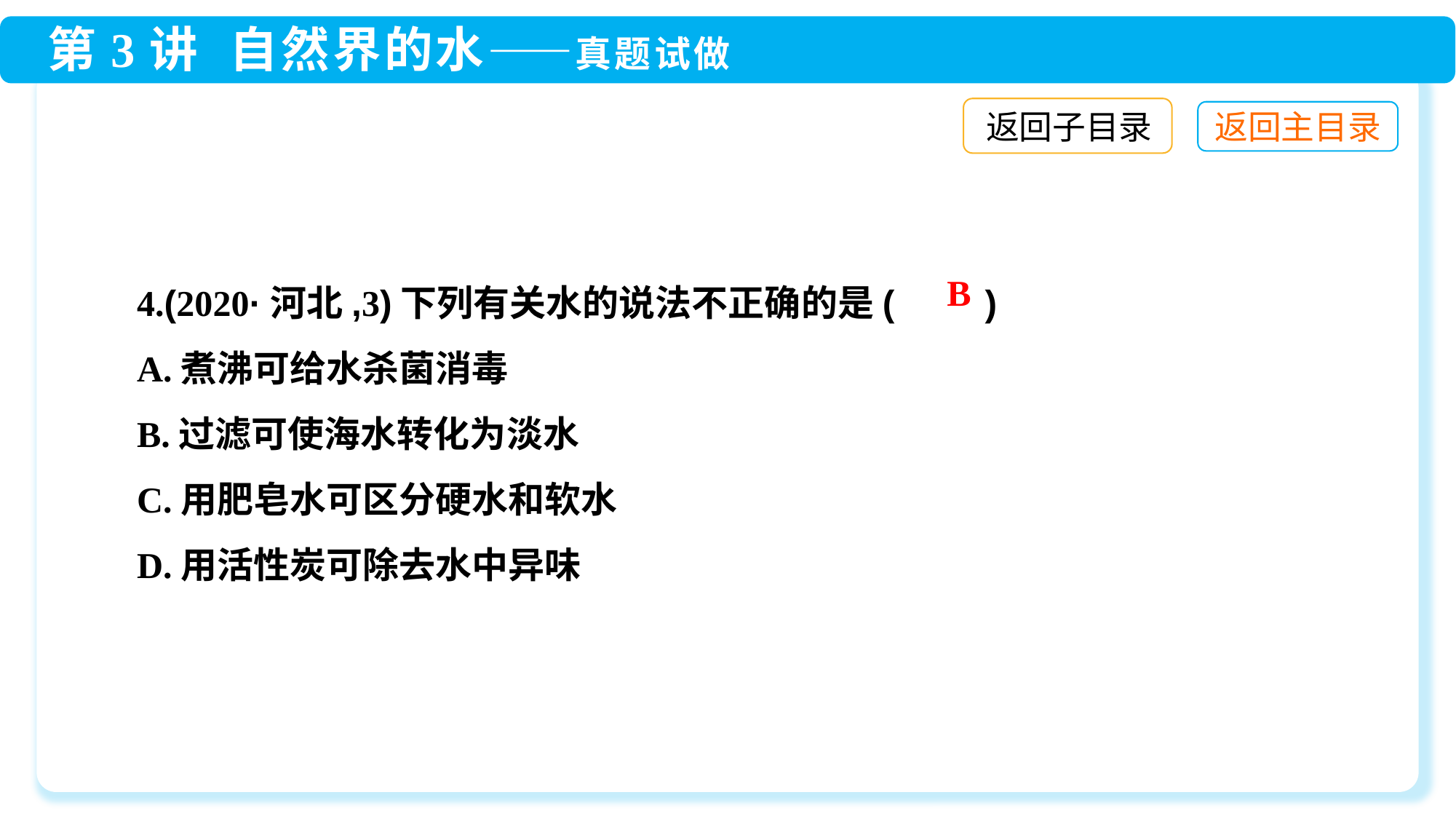

返回子目录

4.(2020·河北,3)下列有关水的说法不正确的是(　　)
A.煮沸可给水杀菌消毒
B.过滤可使海水转化为淡水
C.用肥皂水可区分硬水和软水
D.用活性炭可除去水中异味
B